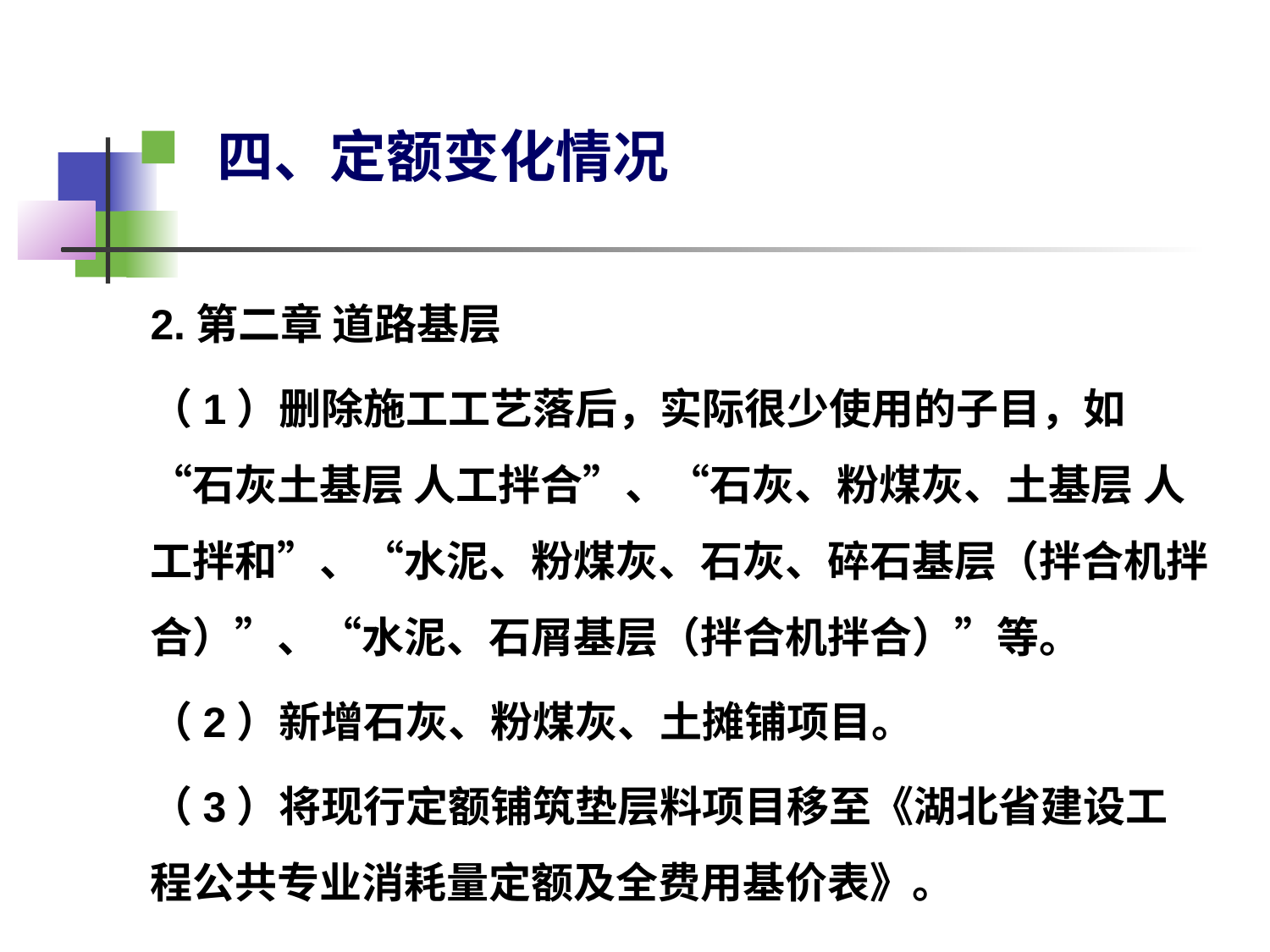

# 四、定额变化情况
2.第二章 道路基层
（1）删除施工工艺落后，实际很少使用的子目，如“石灰土基层 人工拌合”、“石灰、粉煤灰、土基层 人工拌和”、“水泥、粉煤灰、石灰、碎石基层（拌合机拌合）”、“水泥、石屑基层（拌合机拌合）”等。
（2）新增石灰、粉煤灰、土摊铺项目。
（3）将现行定额铺筑垫层料项目移至《湖北省建设工程公共专业消耗量定额及全费用基价表》。